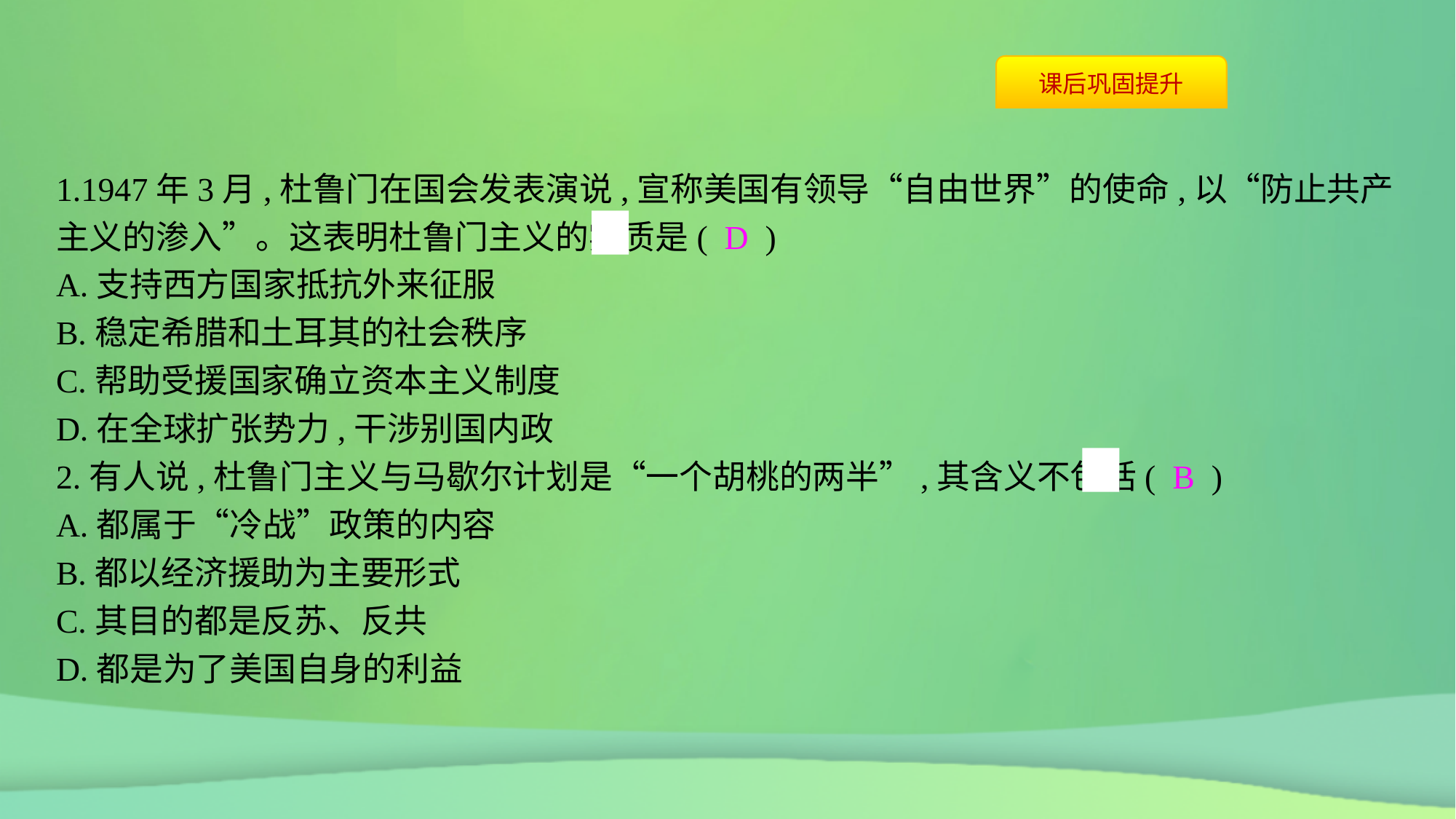

1.1947年3月,杜鲁门在国会发表演说,宣称美国有领导“自由世界”的使命,以“防止共产主义的渗入”。这表明杜鲁门主义的实质是(  D  )
A.支持西方国家抵抗外来征服
B.稳定希腊和土耳其的社会秩序
C.帮助受援国家确立资本主义制度
D.在全球扩张势力,干涉别国内政
2.有人说,杜鲁门主义与马歇尔计划是“一个胡桃的两半”,其含义不包括(  B  )
A.都属于“冷战”政策的内容
B.都以经济援助为主要形式
C.其目的都是反苏、反共
D.都是为了美国自身的利益